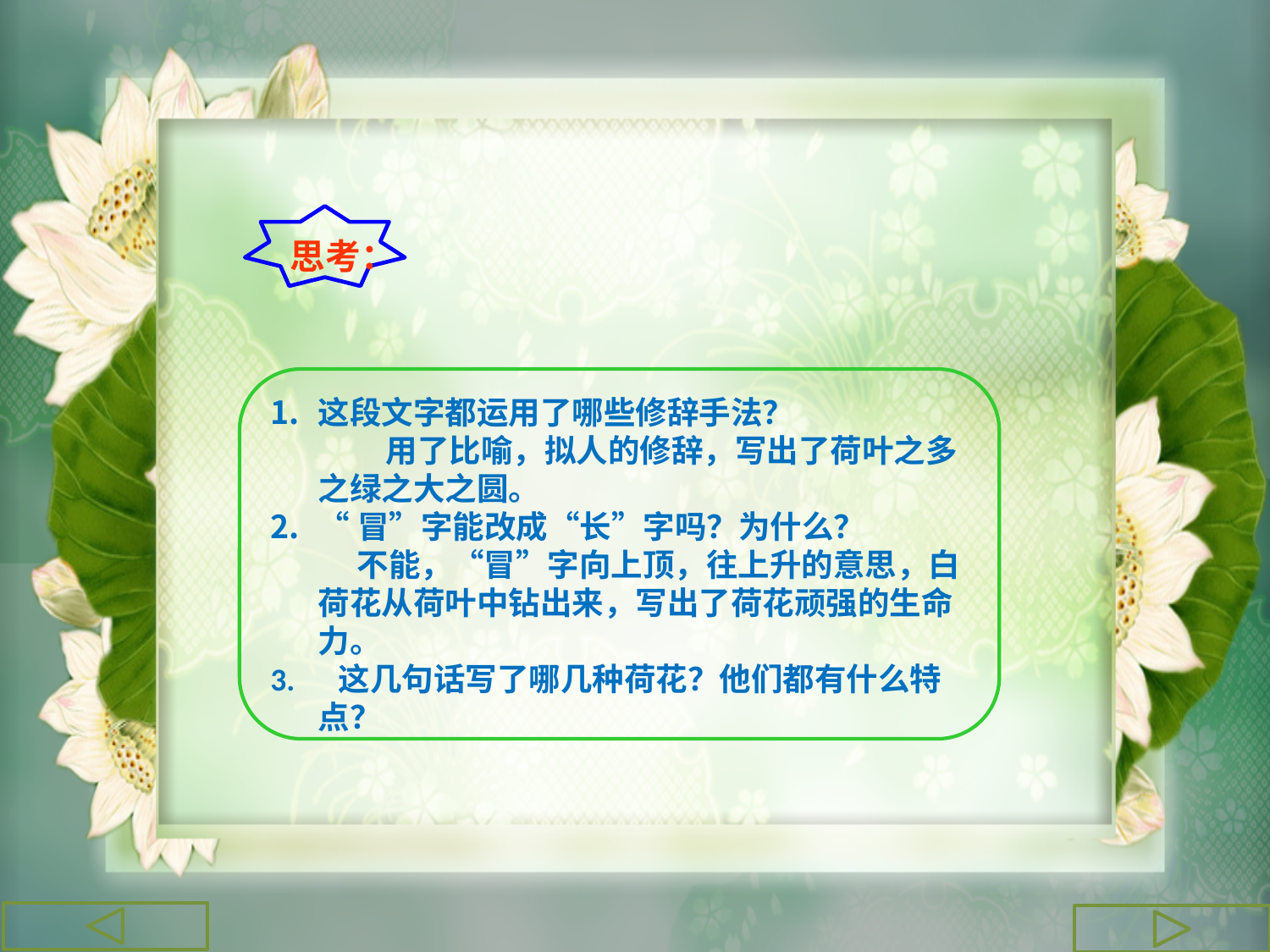

思考：
这段文字都运用了哪些修辞手法？
               用了比喻，拟人的修辞，写出了荷叶之多之绿之大之圆。
“冒”字能改成“长”字吗？为什么？
           不能，“冒”字向上顶，往上升的意思，白荷花从荷叶中钻出来，写出了荷花顽强的生命力。
3.     这几句话写了哪几种荷花？他们都有什么特点？